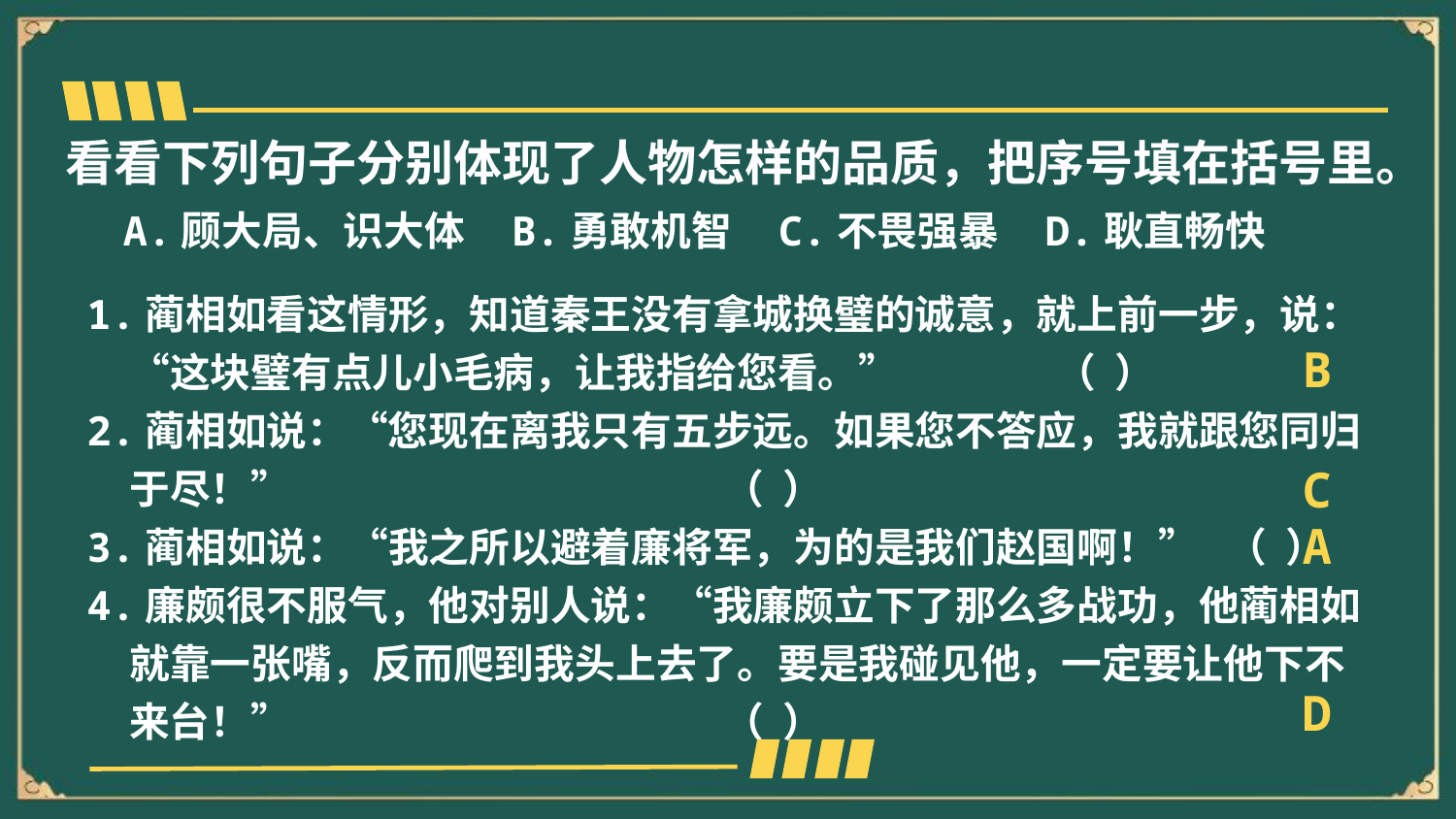

看看下列句子分别体现了人物怎样的品质，把序号填在括号里。
A.顾大局、识大体    B.勇敢机智    C.不畏强暴    D.耿直畅快
1.蔺相如看这情形，知道秦王没有拿城换璧的诚意，就上前一步，说：“这块璧有点儿小毛病，让我指给您看。”                 （  ）
2.蔺相如说：“您现在离我只有五步远。如果您不答应，我就跟您同归于尽！”                                               （  ）
3.蔺相如说：“我之所以避着廉将军，为的是我们赵国啊！”   （  ）
4.廉颇很不服气，他对别人说：“我廉颇立下了那么多战功，他蔺相如就靠一张嘴，反而爬到我头上去了。要是我碰见他，一定要让他下不来台！”                                               （  ）
B
C
A
D